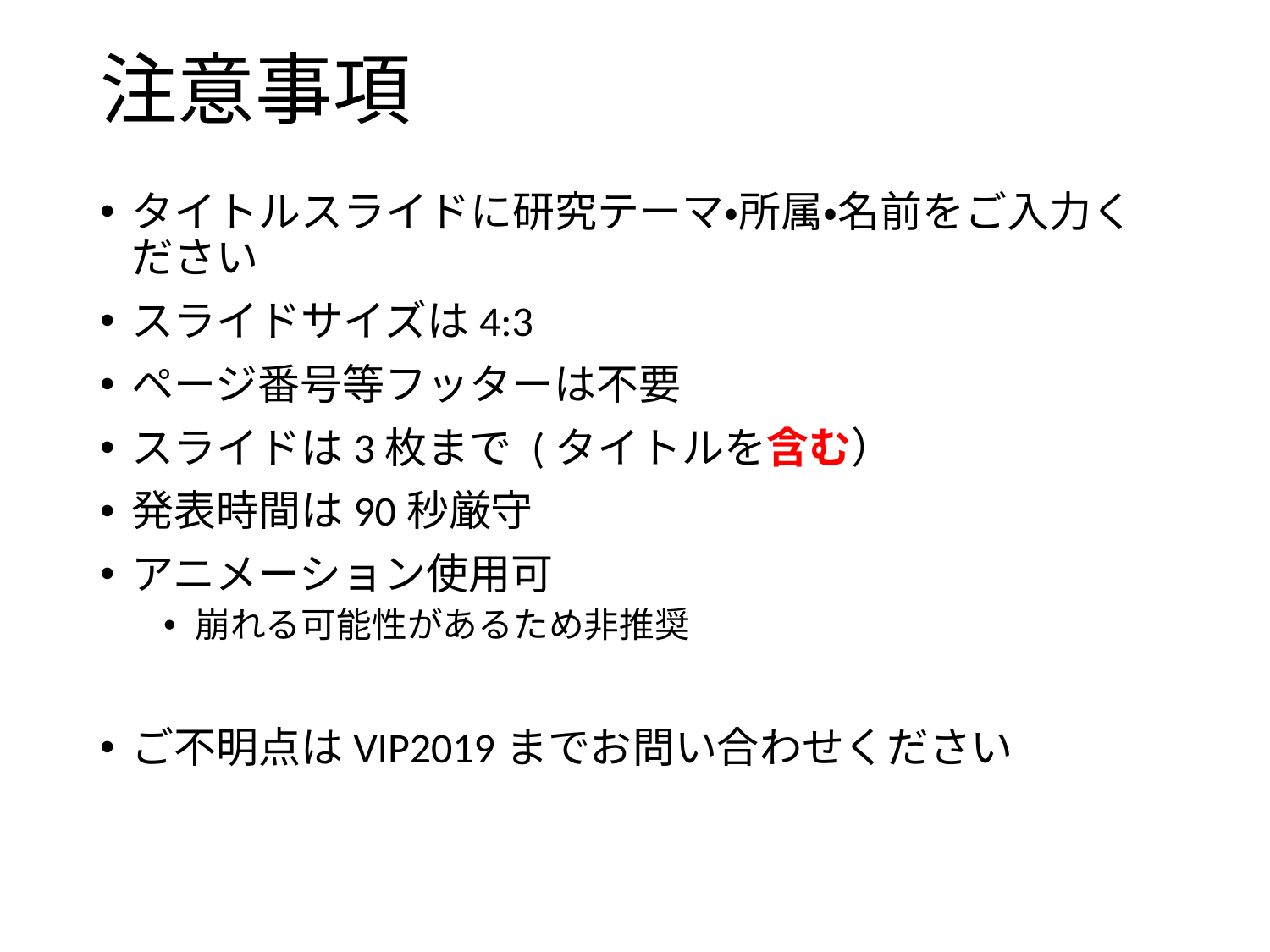

# 注意事項
タイトルスライドに研究テーマ・所属・名前をご入力ください
スライドサイズは4:3
ページ番号等フッターは不要
スライドは3枚まで (タイトルを含む）
発表時間は90秒厳守
アニメーション使用可
崩れる可能性があるため非推奨

ご不明点はVIP2019までお問い合わせください